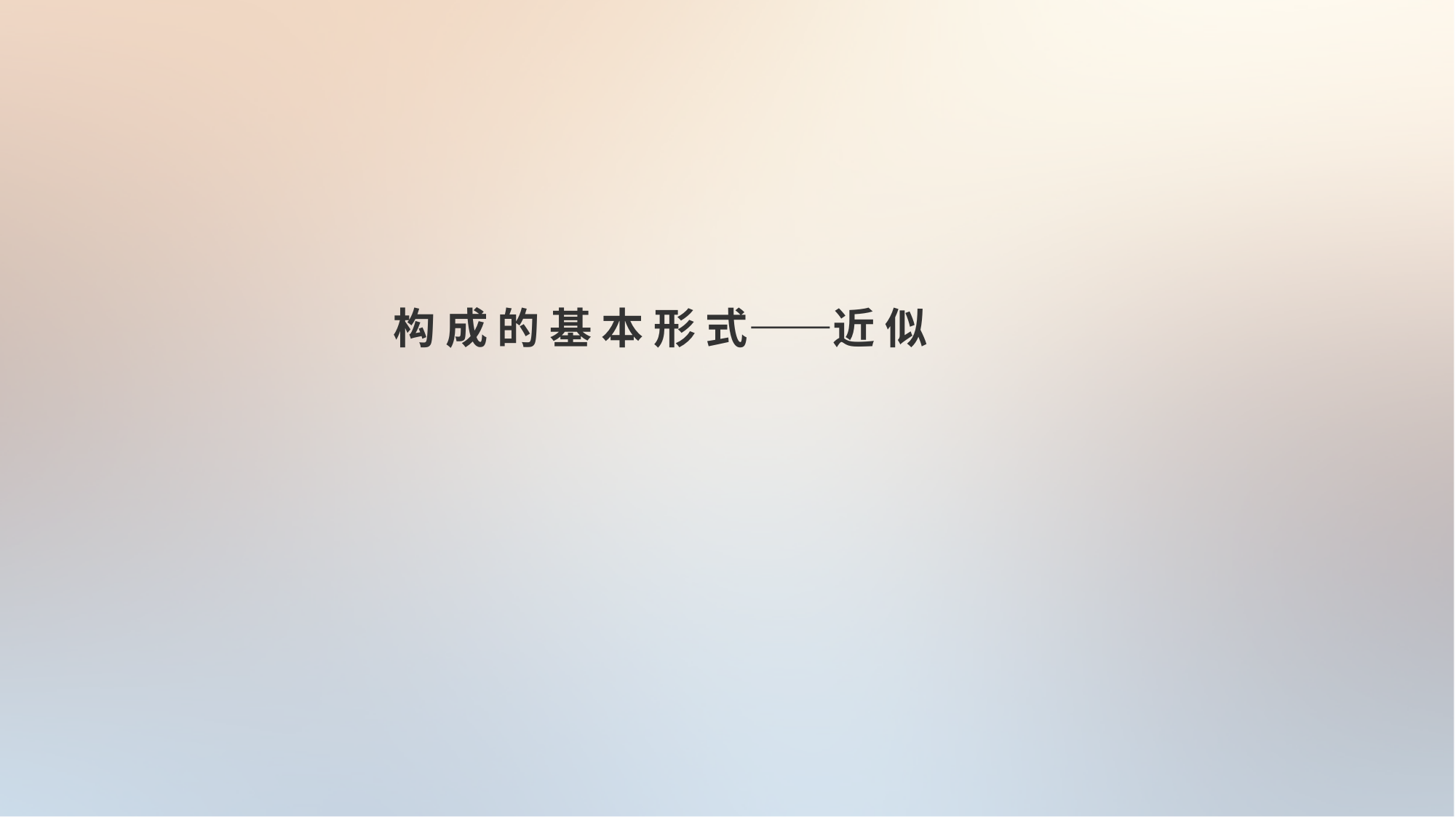

构 成 的 基 本 形 式——近 似